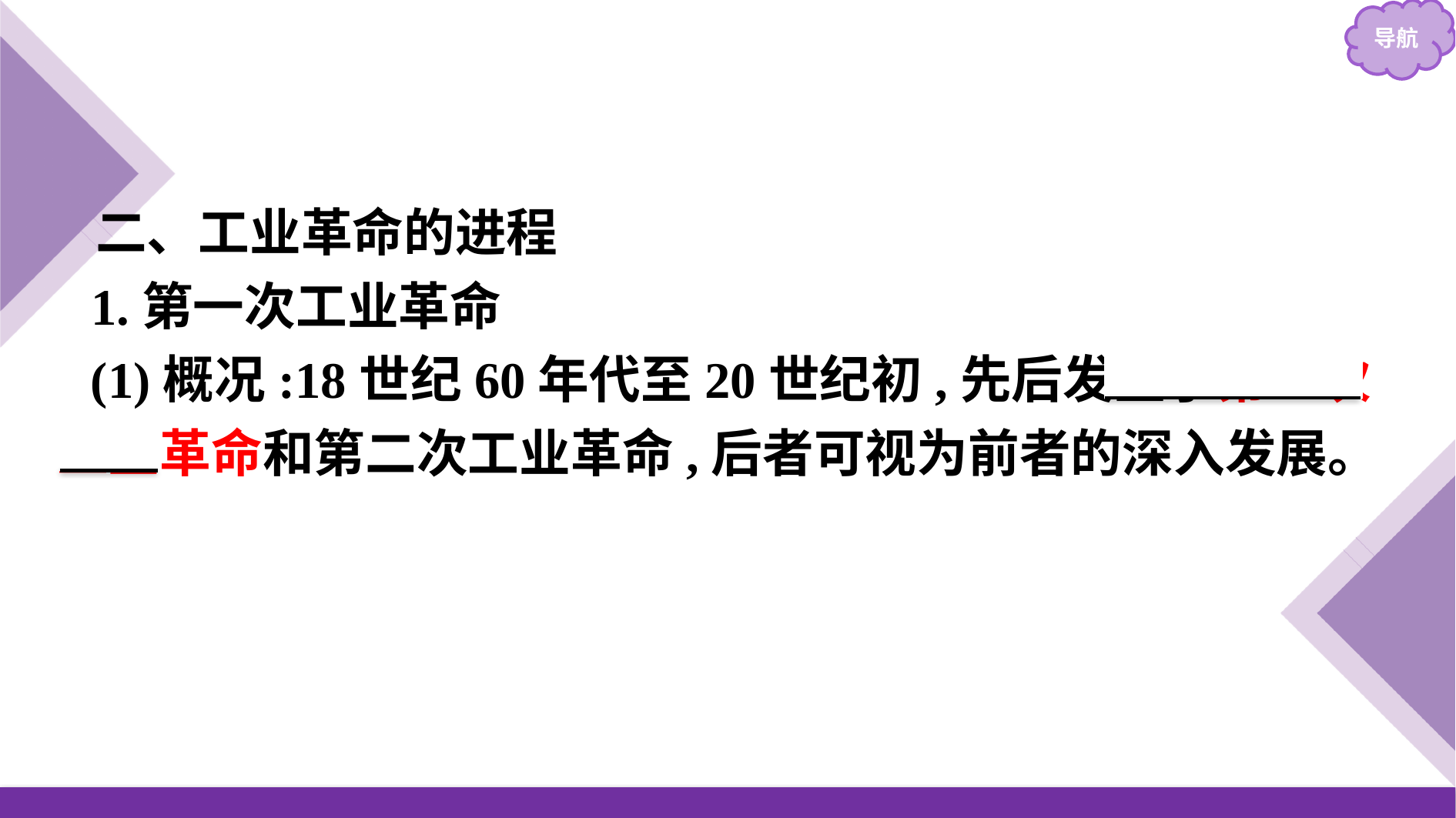

二、工业革命的进程
1.第一次工业革命
(1)概况:18世纪60年代至20世纪初,先后发生了第一次工业革命和第二次工业革命,后者可视为前者的深入发展。